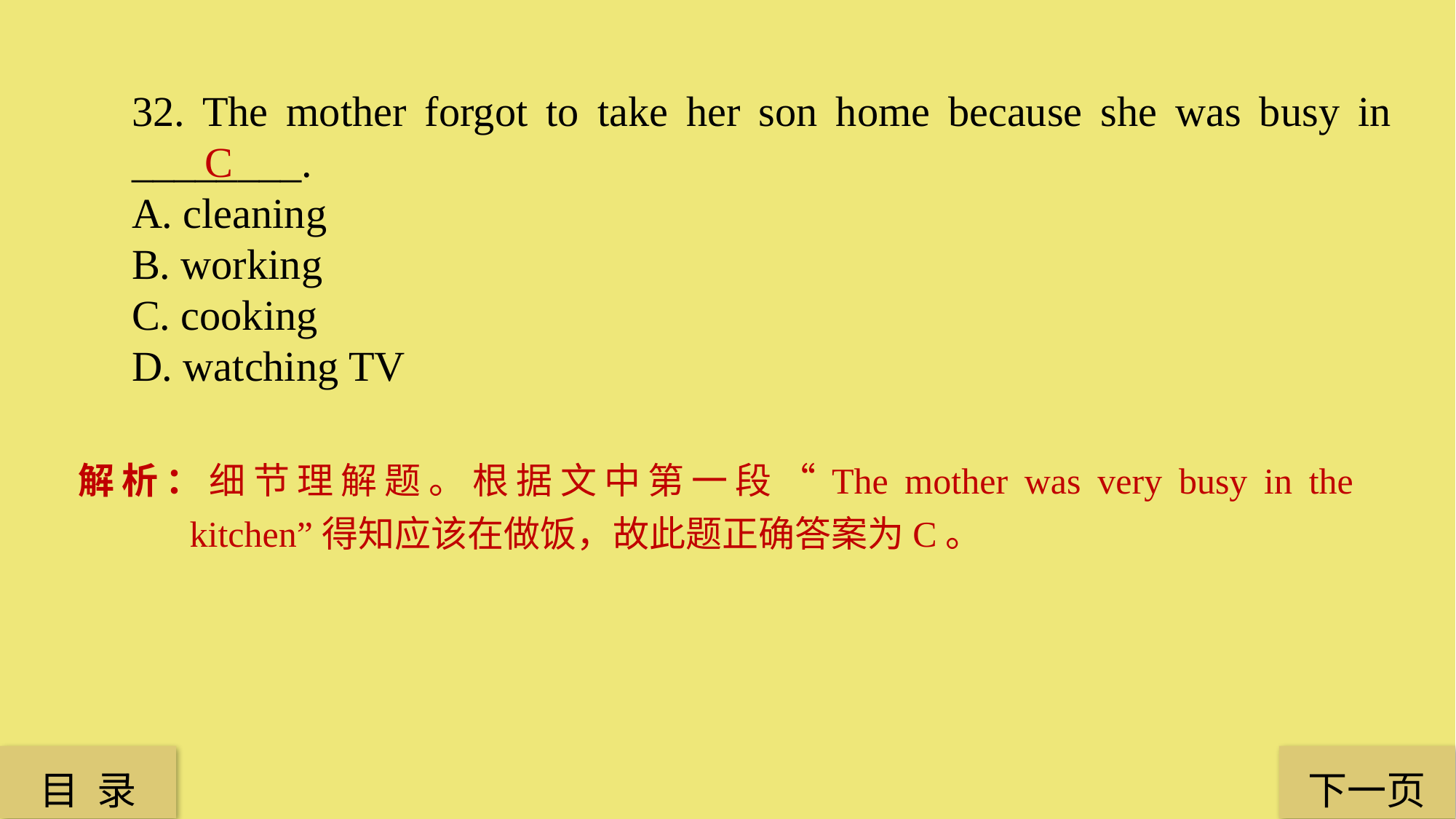

32. The mother forgot to take her son home because she was busy in ________.
A. cleaning
B. working
C. cooking
D. watching TV
C
解析：细节理解题。根据文中第一段“The mother was very busy in the kitchen”得知应该在做饭，故此题正确答案为C。